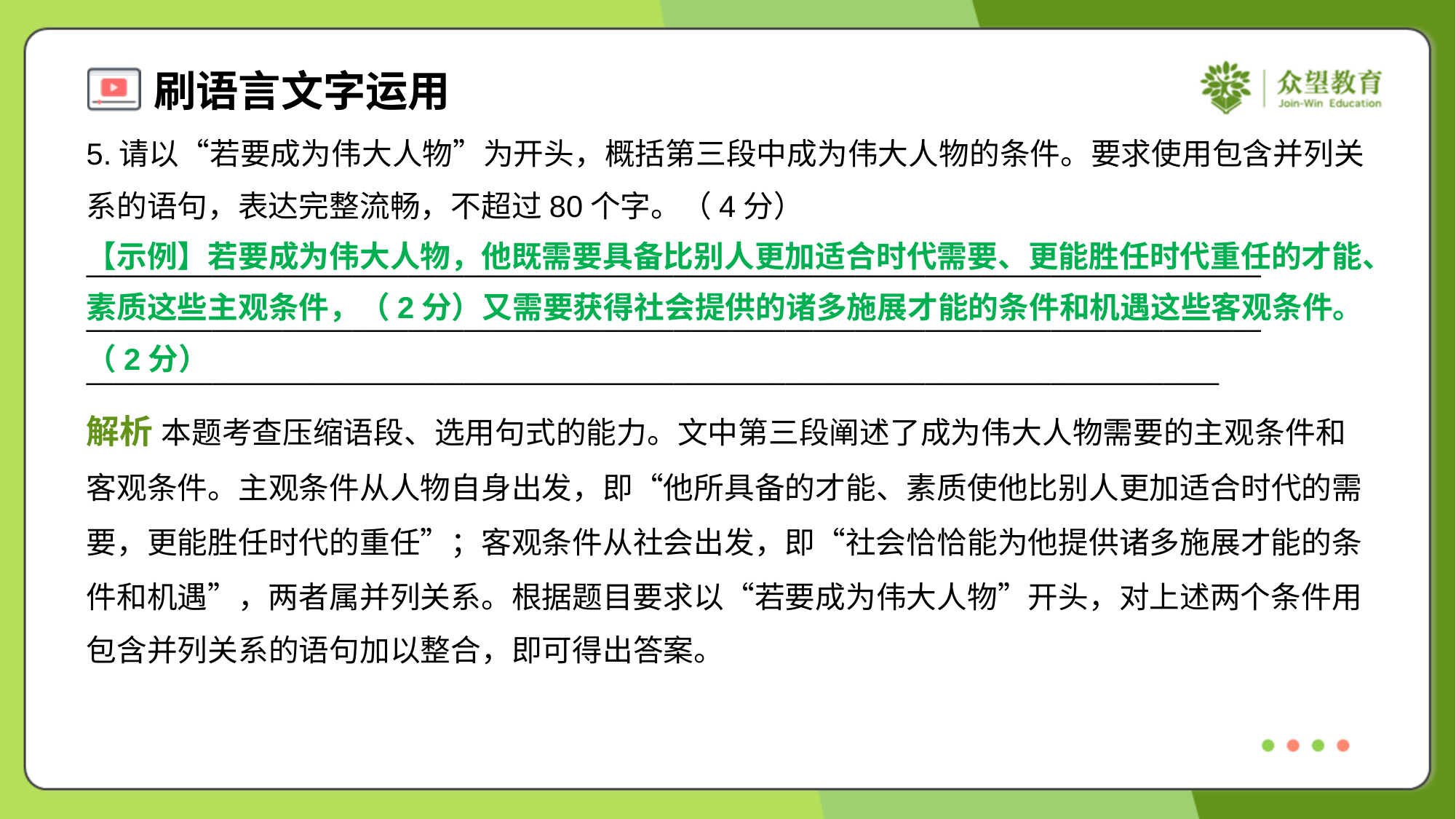

5.请以“若要成为伟大人物”为开头，概括第三段中成为伟大人物的条件。要求使用包含并列关
系的语句，表达完整流畅，不超过80个字。（4分）
【示例】若要成为伟大人物，他既需要具备比别人更加适合时代需要、更能胜任时代重任的才能、
素质这些主观条件，（2分）又需要获得社会提供的诸多施展才能的条件和机遇这些客观条件。
（2分）
____________________________________________________________________________________
____________________________________________________________________________________
_________________________________________________________________________________
解析 本题考查压缩语段、选用句式的能力。文中第三段阐述了成为伟大人物需要的主观条件和
客观条件。主观条件从人物自身出发，即“他所具备的才能、素质使他比别人更加适合时代的需
要，更能胜任时代的重任”；客观条件从社会出发，即“社会恰恰能为他提供诸多施展才能的条
件和机遇”，两者属并列关系。根据题目要求以“若要成为伟大人物”开头，对上述两个条件用
包含并列关系的语句加以整合，即可得出答案。